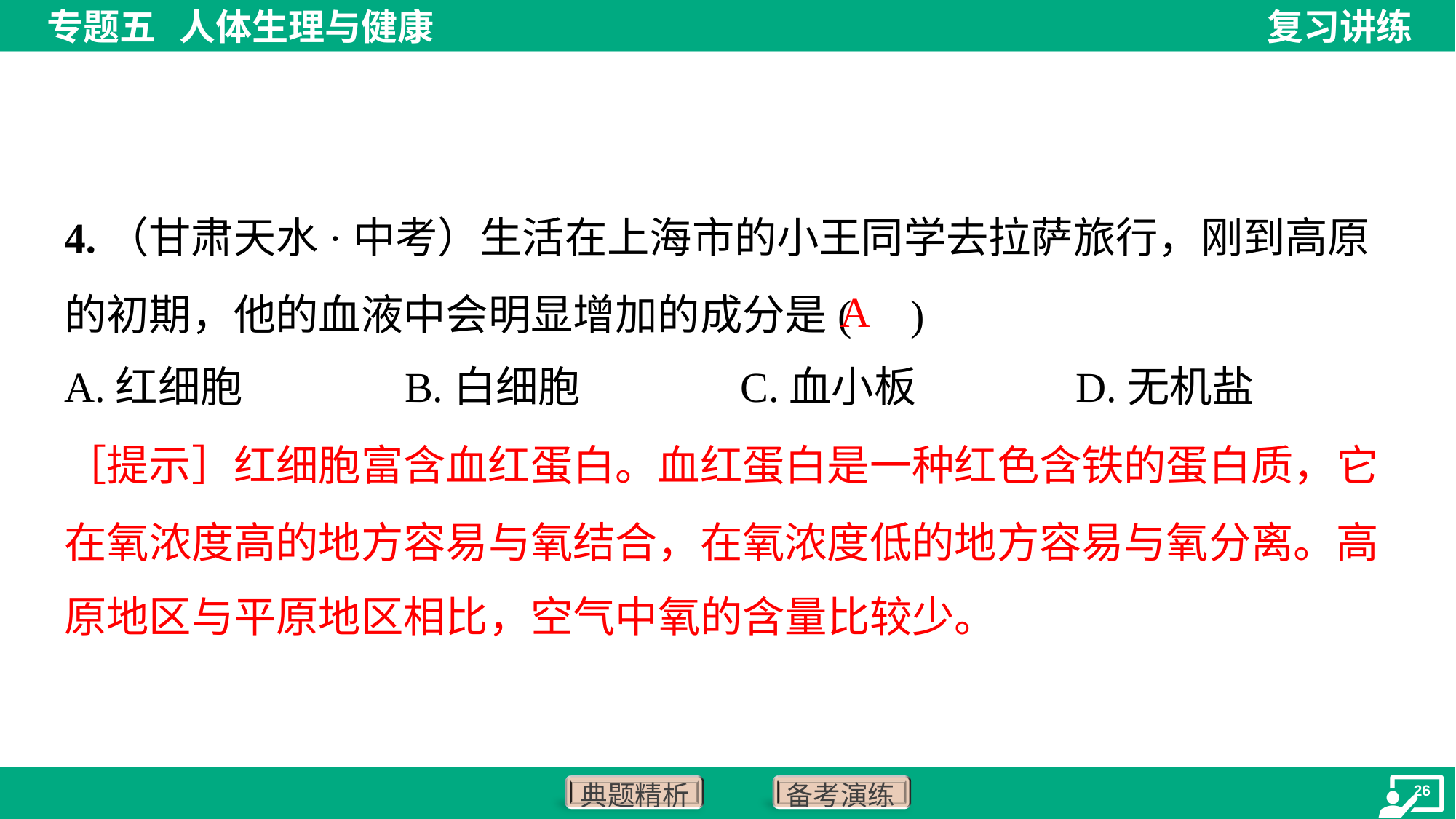

4.（甘肃天水·中考）生活在上海市的小王同学去拉萨旅行，刚到高原的初期，他的血液中会明显增加的成分是(     )
A
A.红细胞	B.白细胞	C.血小板	D.无机盐
［提示］红细胞富含血红蛋白。血红蛋白是一种红色含铁的蛋白质，它
在氧浓度高的地方容易与氧结合，在氧浓度低的地方容易与氧分离。高
原地区与平原地区相比，空气中氧的含量比较少。